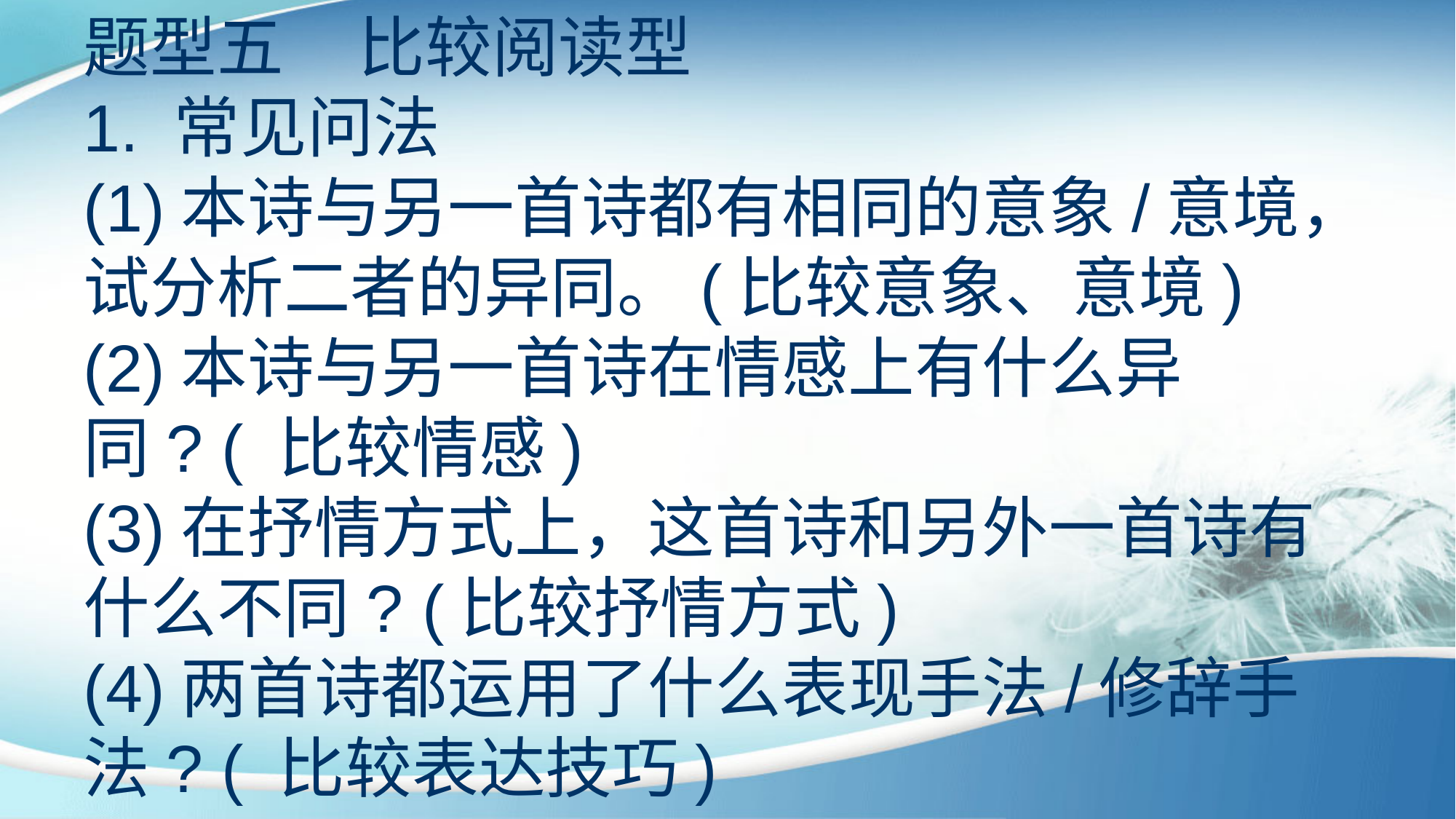

题型五     比较阅读型
1. 常见问法
(1)本诗与另一首诗都有相同的意象/意境，试分析二者的异同。(比较意象、意境)
(2)本诗与另一首诗在情感上有什么异同? ( 比较情感)
(3)在抒情方式上，这首诗和另外一首诗有什么不同? (比较抒情方式)
(4)两首诗都运用了什么表现手法/修辞手法? ( 比较表达技巧)